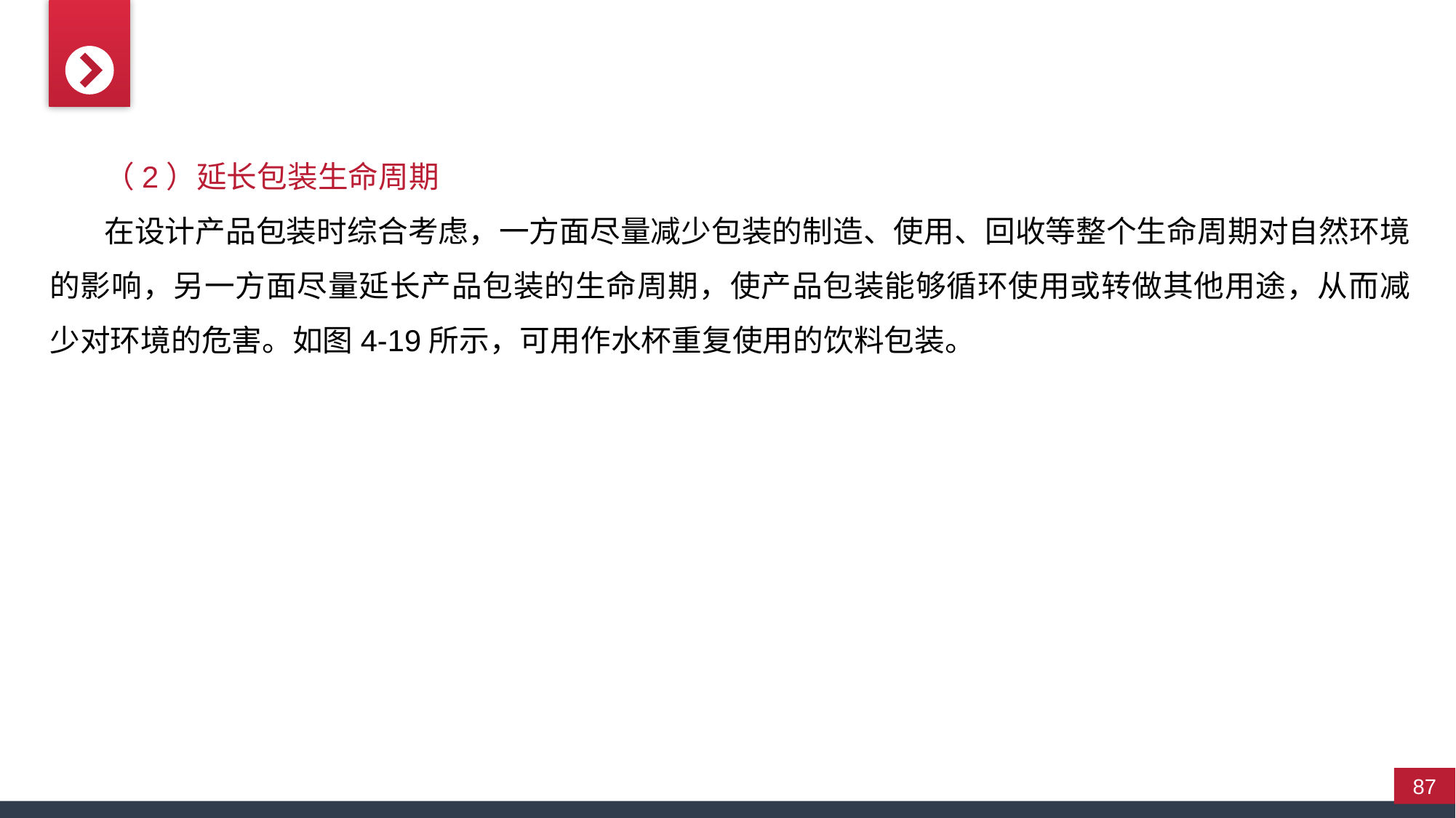

（2）延长包装生命周期
在设计产品包装时综合考虑，一方面尽量减少包装的制造、使用、回收等整个生命周期对自然环境的影响，另一方面尽量延长产品包装的生命周期，使产品包装能够循环使用或转做其他用途，从而减少对环境的危害。如图4-19所示，可用作水杯重复使用的饮料包装。